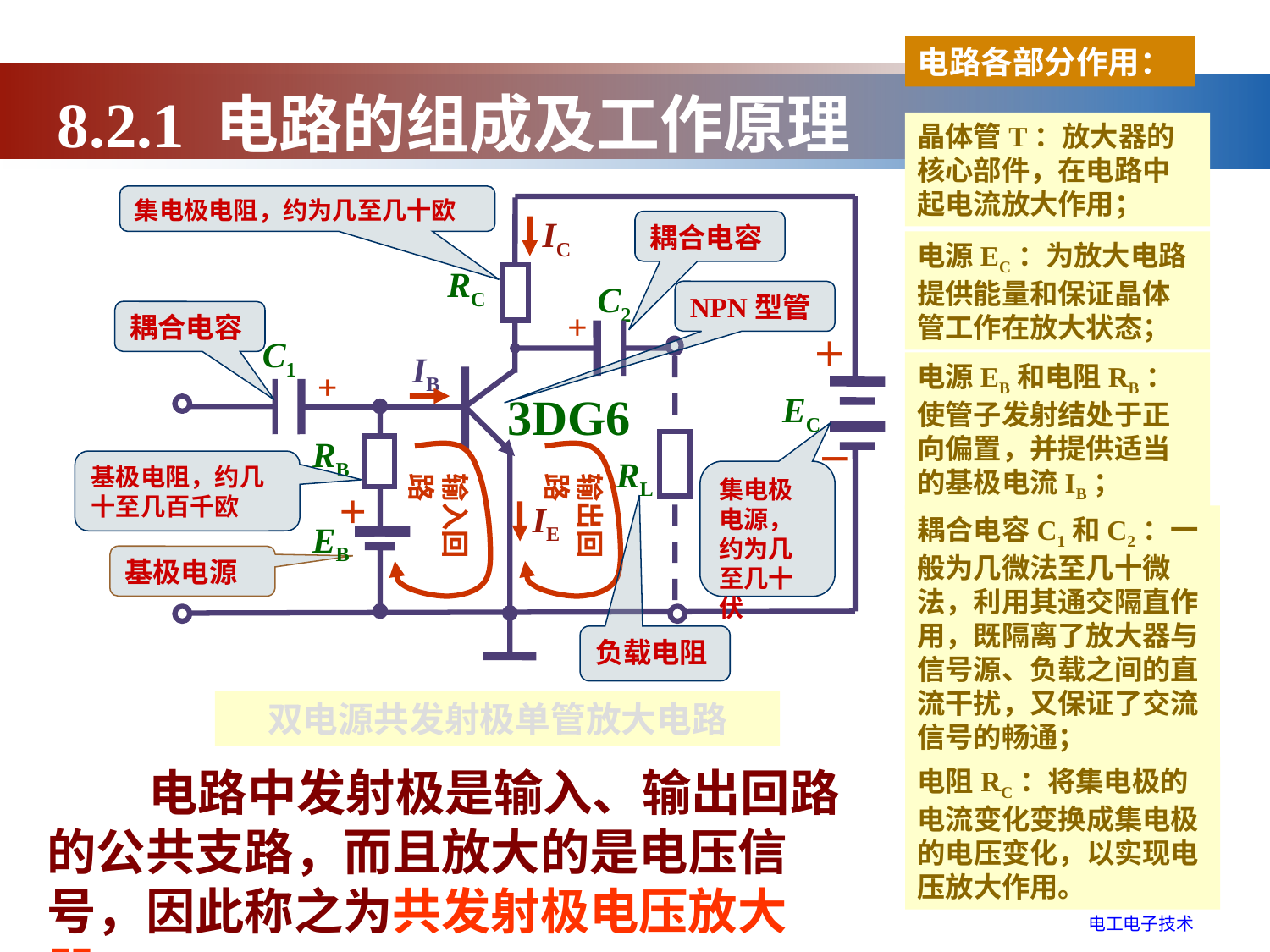

电路各部分作用：
8.2.1 电路的组成及工作原理
晶体管T：放大器的核心部件，在电路中起电流放大作用；
集电极电阻，约为几至几十欧

IC

RC

C2
+

C1
+

＋
IB

EC

3DG6

RB

－

 RL

＋
IE

EB

耦合电容
电源EC：为放大电路提供能量和保证晶体管工作在放大状态；
NPN型管
耦合电容
电源EB和电阻RB：使管子发射结处于正向偏置，并提供适当的基极电流IB；

基极电阻，约几十至几百千欧
输入回路
输出回路
集电极电源，约为几至几十伏
耦合电容C1和C2：一般为几微法至几十微法，利用其通交隔直作用，既隔离了放大器与信号源、负载之间的直流干扰，又保证了交流信号的畅通；
基极电源
负载电阻
双电源共发射极单管放大电路
        电路中发射极是输入、输出回路的公共支路，而且放大的是电压信号，因此称之为共发射极电压放大器。
电阻RC：将集电极的电流变化变换成集电极的电压变化，以实现电压放大作用。
电工电子技术